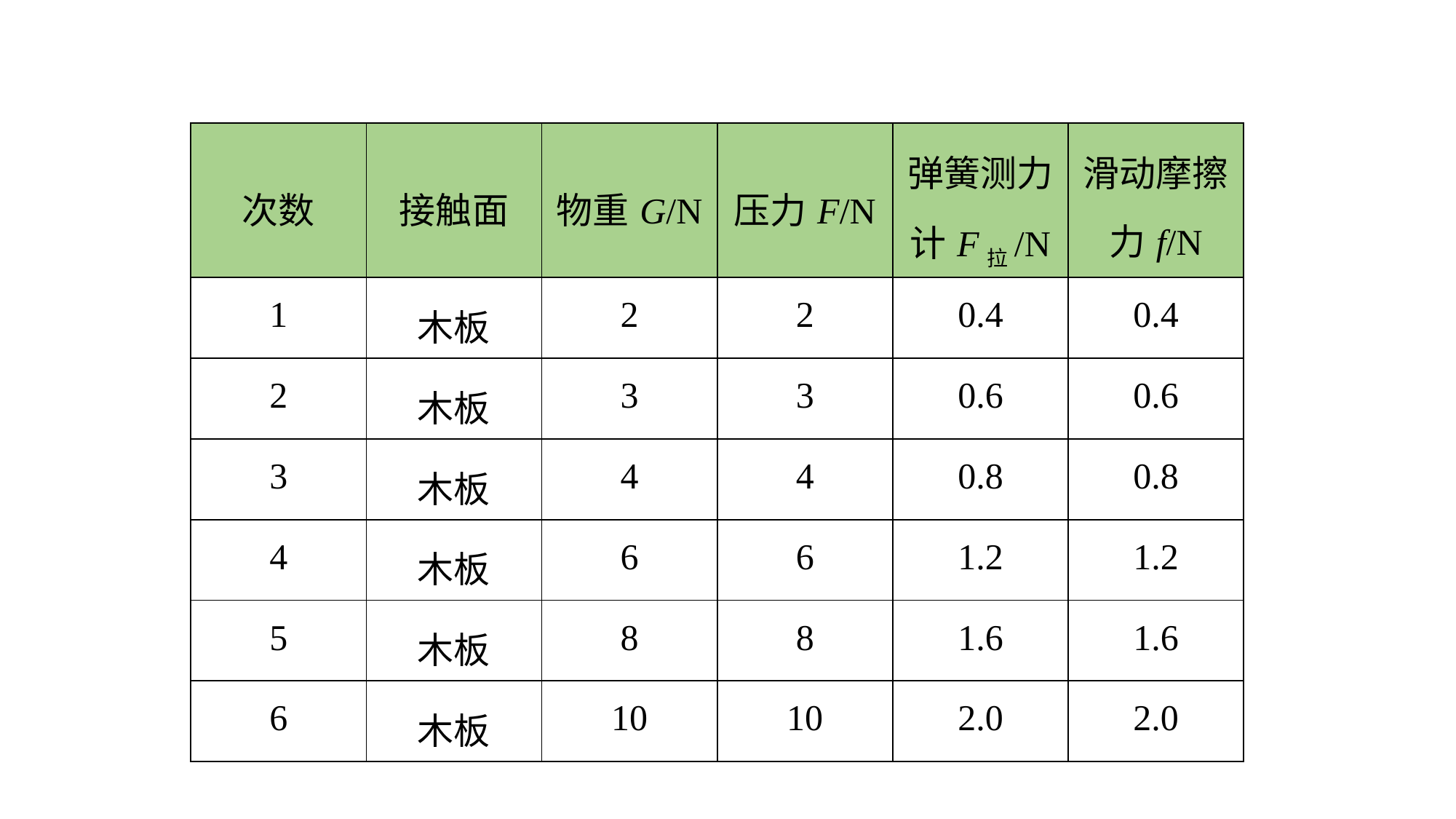

| 次数 | 接触面 | 物重G/N | 压力F/N | 弹簧测力计F拉/N | 滑动摩擦力f/N |
| --- | --- | --- | --- | --- | --- |
| 1 | 木板 | 2 | 2 | 0.4 | 0.4 |
| 2 | 木板 | 3 | 3 | 0.6 | 0.6 |
| 3 | 木板 | 4 | 4 | 0.8 | 0.8 |
| 4 | 木板 | 6 | 6 | 1.2 | 1.2 |
| 5 | 木板 | 8 | 8 | 1.6 | 1.6 |
| 6 | 木板 | 10 | 10 | 2.0 | 2.0 |